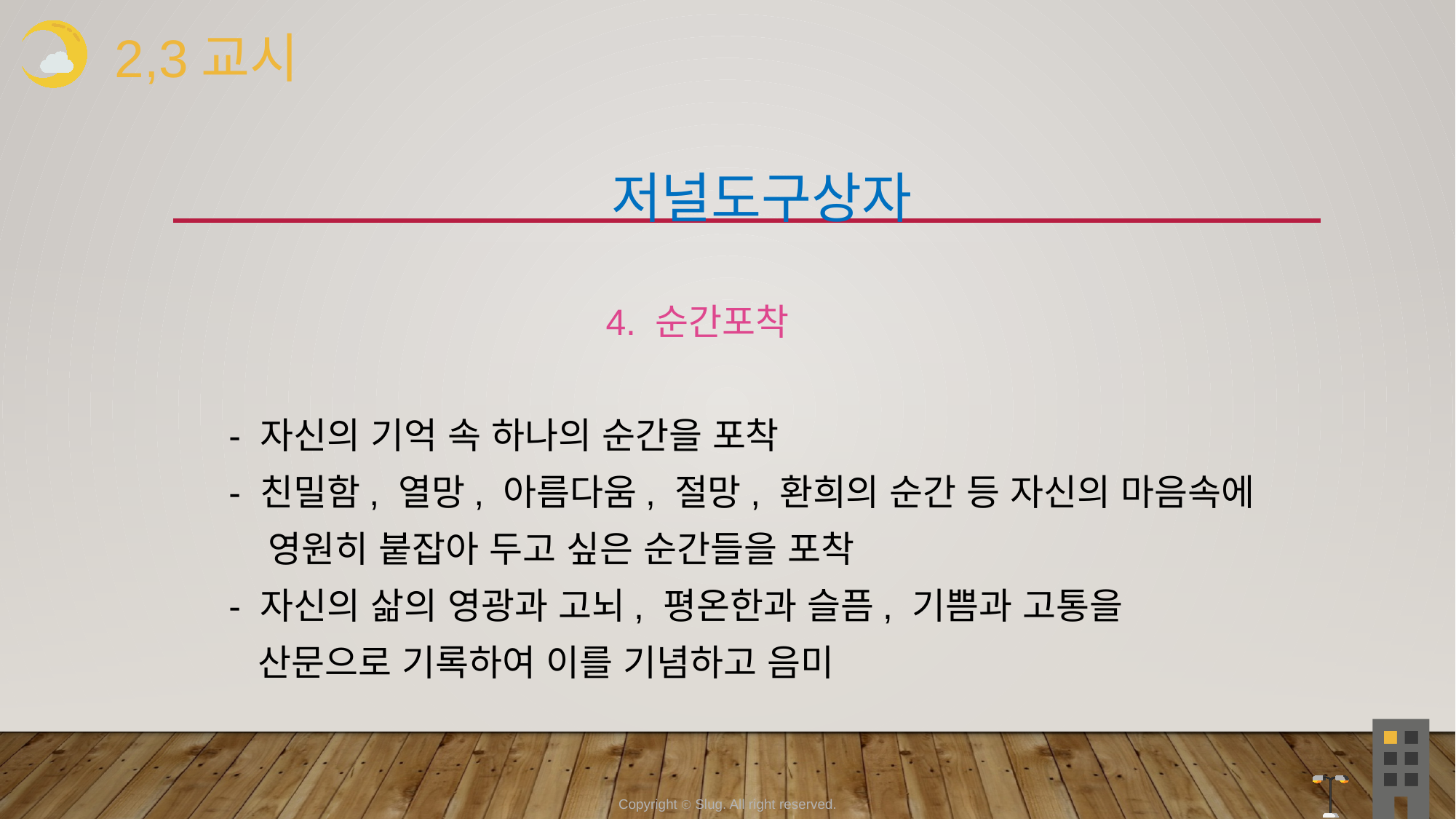

2,3교시

 저널도구상자

                                       4. 순간포착

  - 자신의 기억 속 하나의 순간을 포착
  - 친밀함, 열망, 아름다움, 절망, 환희의 순간 등 자신의 마음속에
     영원히 붙잡아 두고 싶은 순간들을 포착
  - 자신의 삶의 영광과 고뇌, 평온한과 슬픔, 기쁨과 고통을
    산문으로 기록하여 이를 기념하고 음미

Copyright ⓒ Slug. All right reserved.